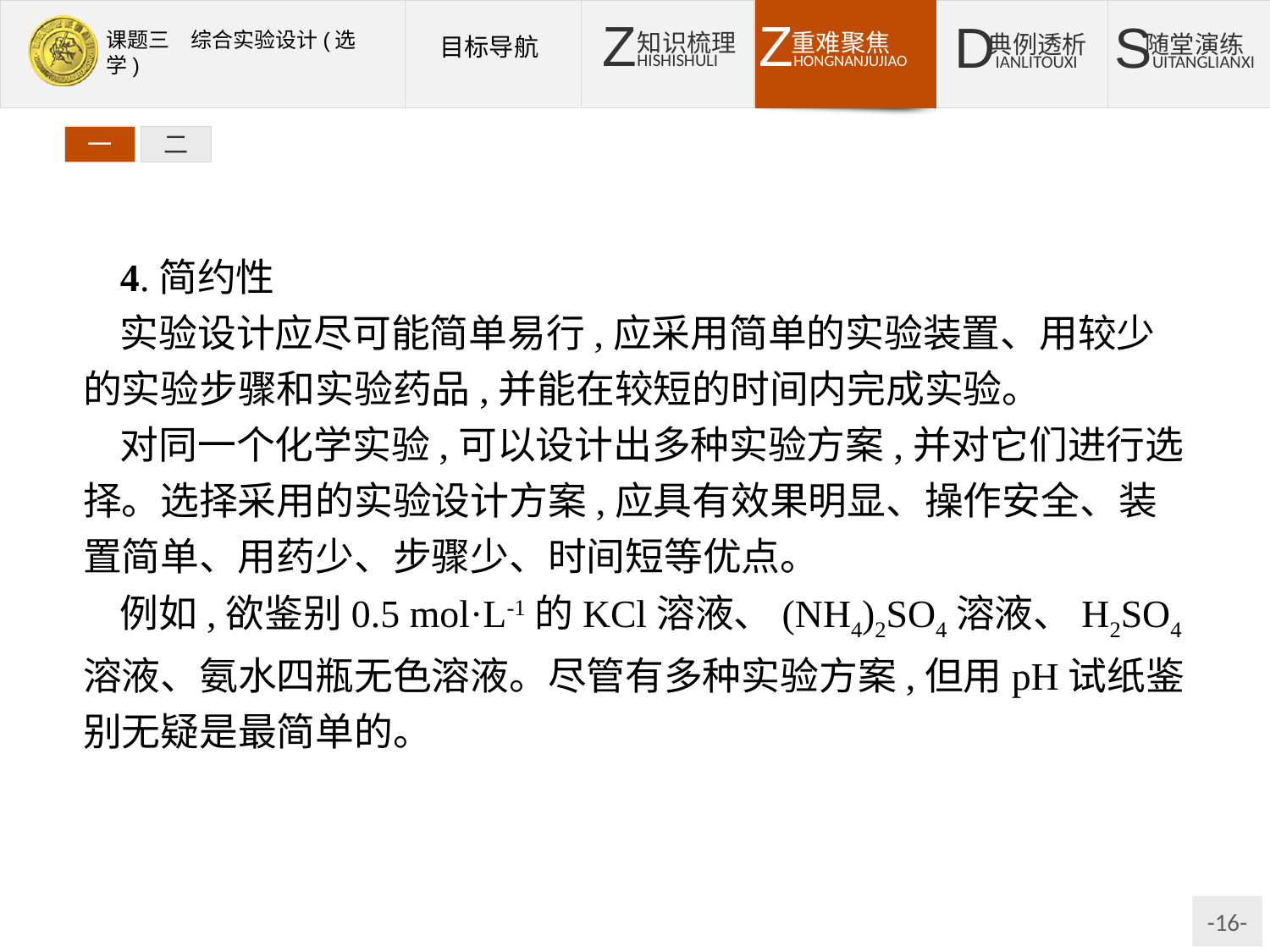

一
二
4.简约性
实验设计应尽可能简单易行,应采用简单的实验装置、用较少的实验步骤和实验药品,并能在较短的时间内完成实验。
对同一个化学实验,可以设计出多种实验方案,并对它们进行选择。选择采用的实验设计方案,应具有效果明显、操作安全、装置简单、用药少、步骤少、时间短等优点。
例如,欲鉴别0.5 mol·L-1的KCl溶液、(NH4)2SO4溶液、H2SO4溶液、氨水四瓶无色溶液。尽管有多种实验方案,但用pH试纸鉴别无疑是最简单的。